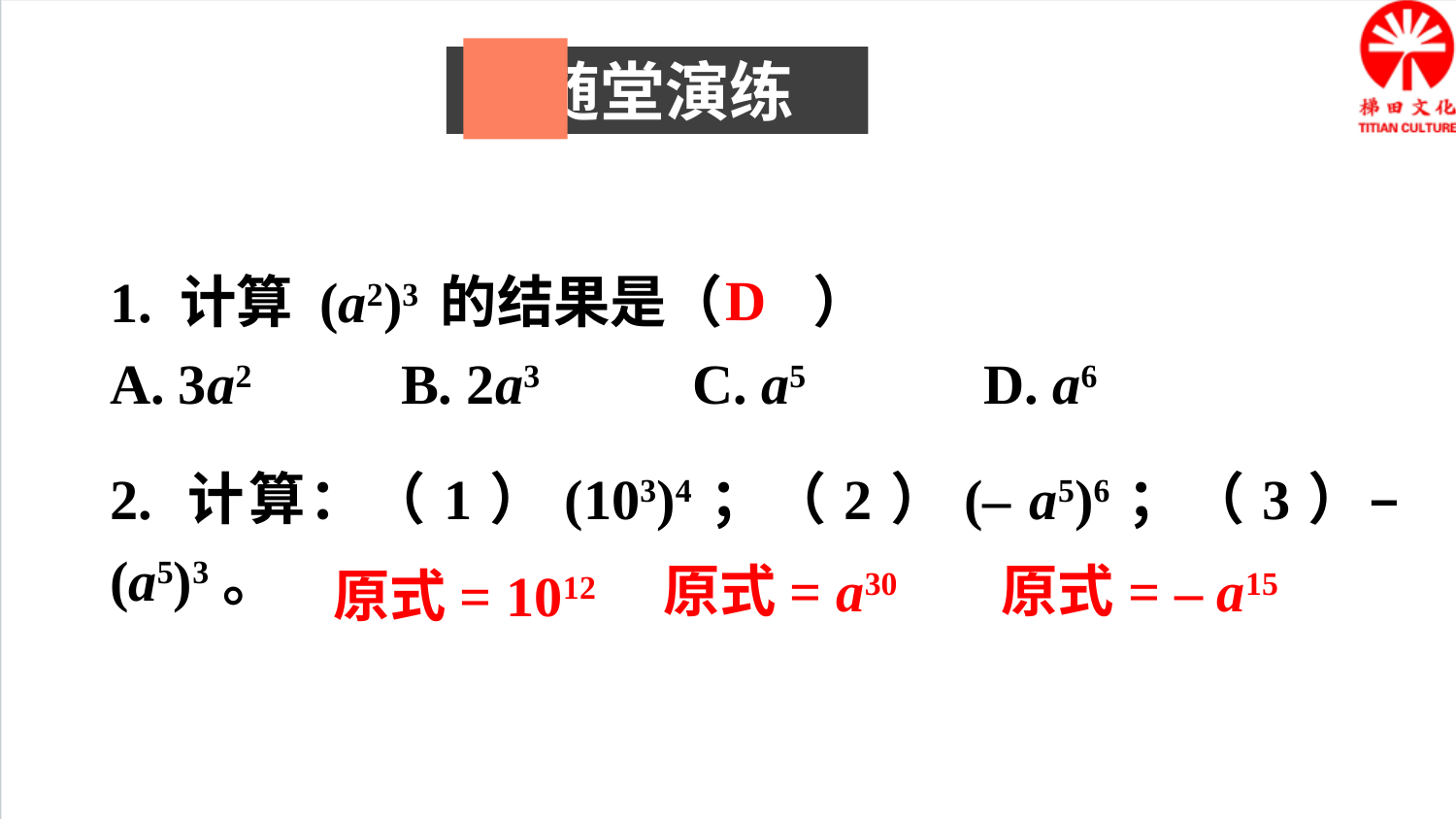

随堂演练
D
1. 计算 (a2)3 的结果是（       ）
A. 3a2		B. 2a3		C. a5		D. a6
2. 计算：（1）(103)4；（2）(– a5)6；（3）– (a5)3。
原式= a30
原式= – a15
原式= 1012